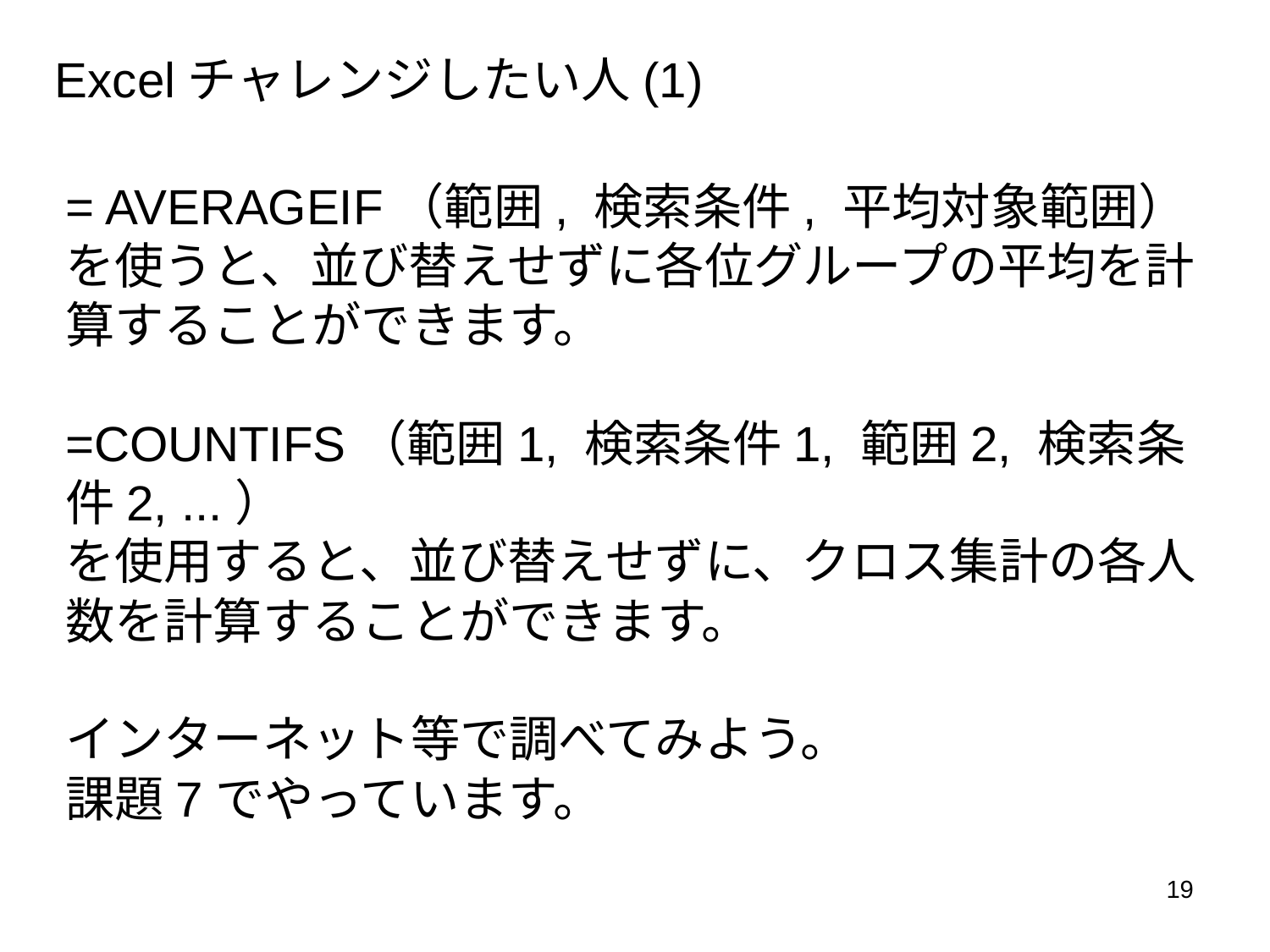

Excelチャレンジしたい人(1)
= AVERAGEIF（範囲, 検索条件, 平均対象範囲）
を使うと、並び替えせずに各位グループの平均を計算することができます。

=COUNTIFS（範囲1, 検索条件1, 範囲2, 検索条件2, ...）
を使用すると、並び替えせずに、クロス集計の各人数を計算することができます。

インターネット等で調べてみよう。
課題7でやっています。
19